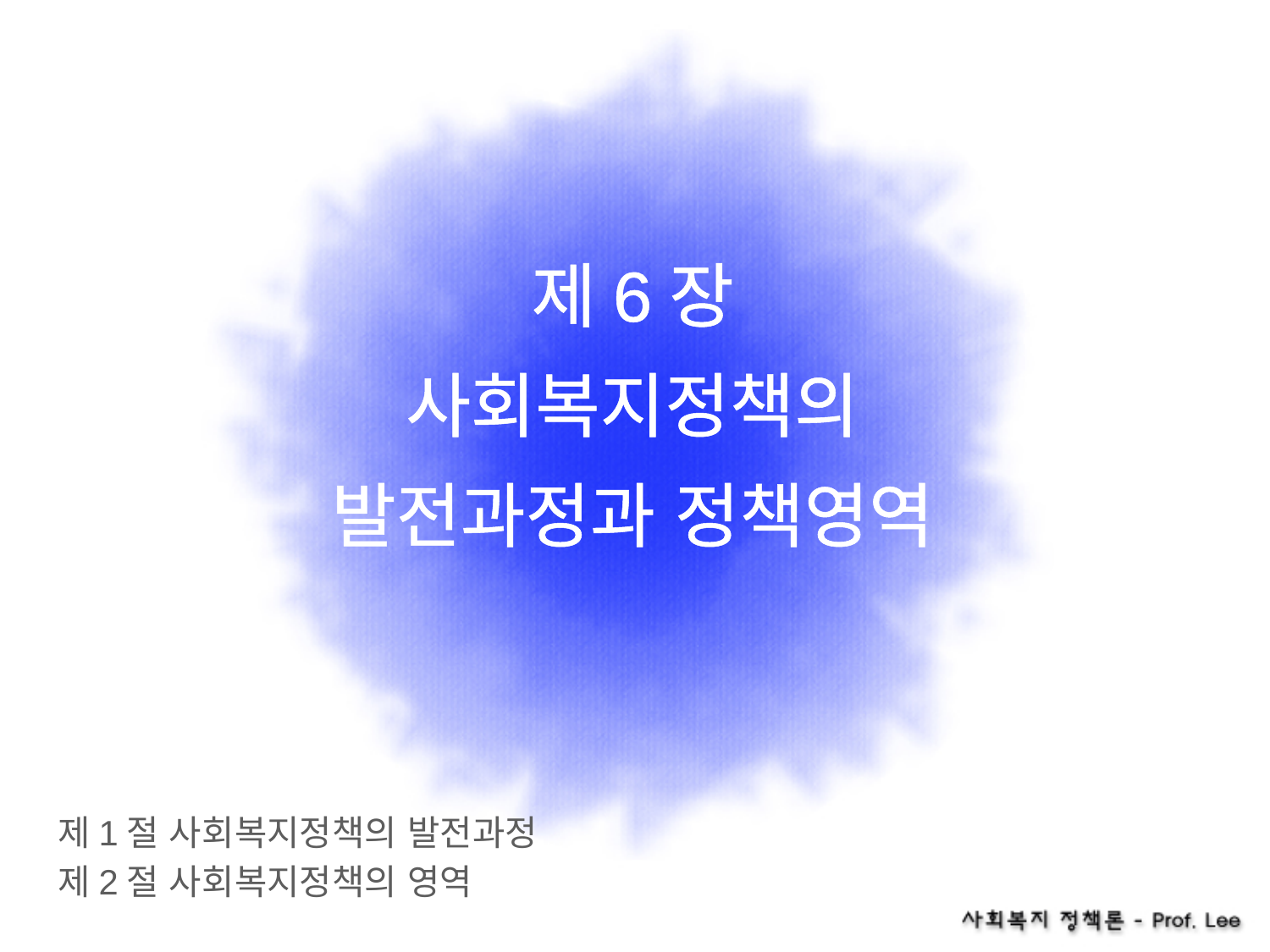

# 제6장 사회복지정책의 발전과정과 정책영역
제1절 사회복지정책의 발전과정
제2절 사회복지정책의 영역